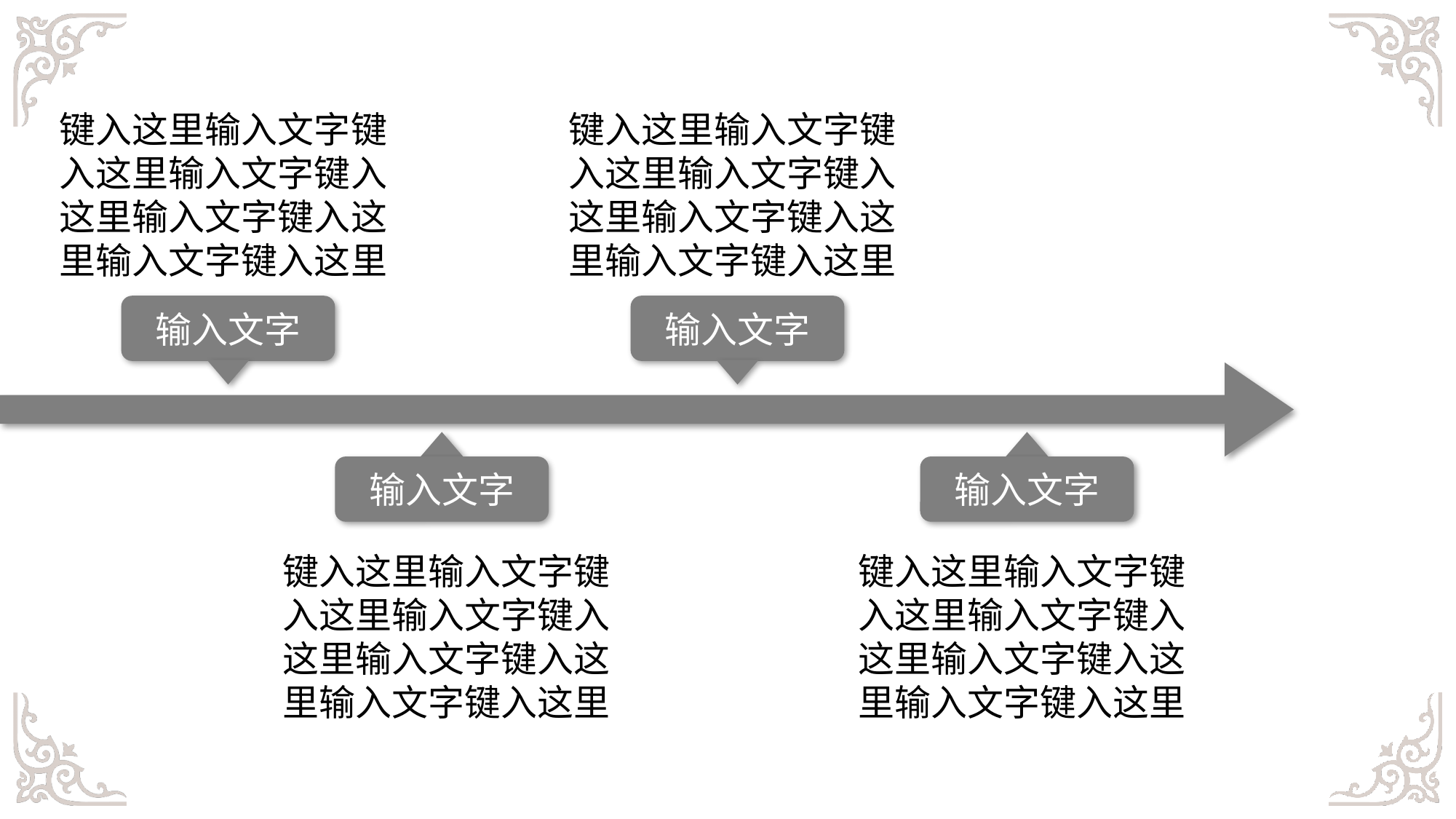

键入这里输入文字键入这里输入文字键入这里输入文字键入这里输入文字键入这里
键入这里输入文字键入这里输入文字键入这里输入文字键入这里输入文字键入这里
输入文字

输入文字

输入文字

输入文字
键入这里输入文字键入这里输入文字键入这里输入文字键入这里输入文字键入这里
键入这里输入文字键入这里输入文字键入这里输入文字键入这里输入文字键入这里